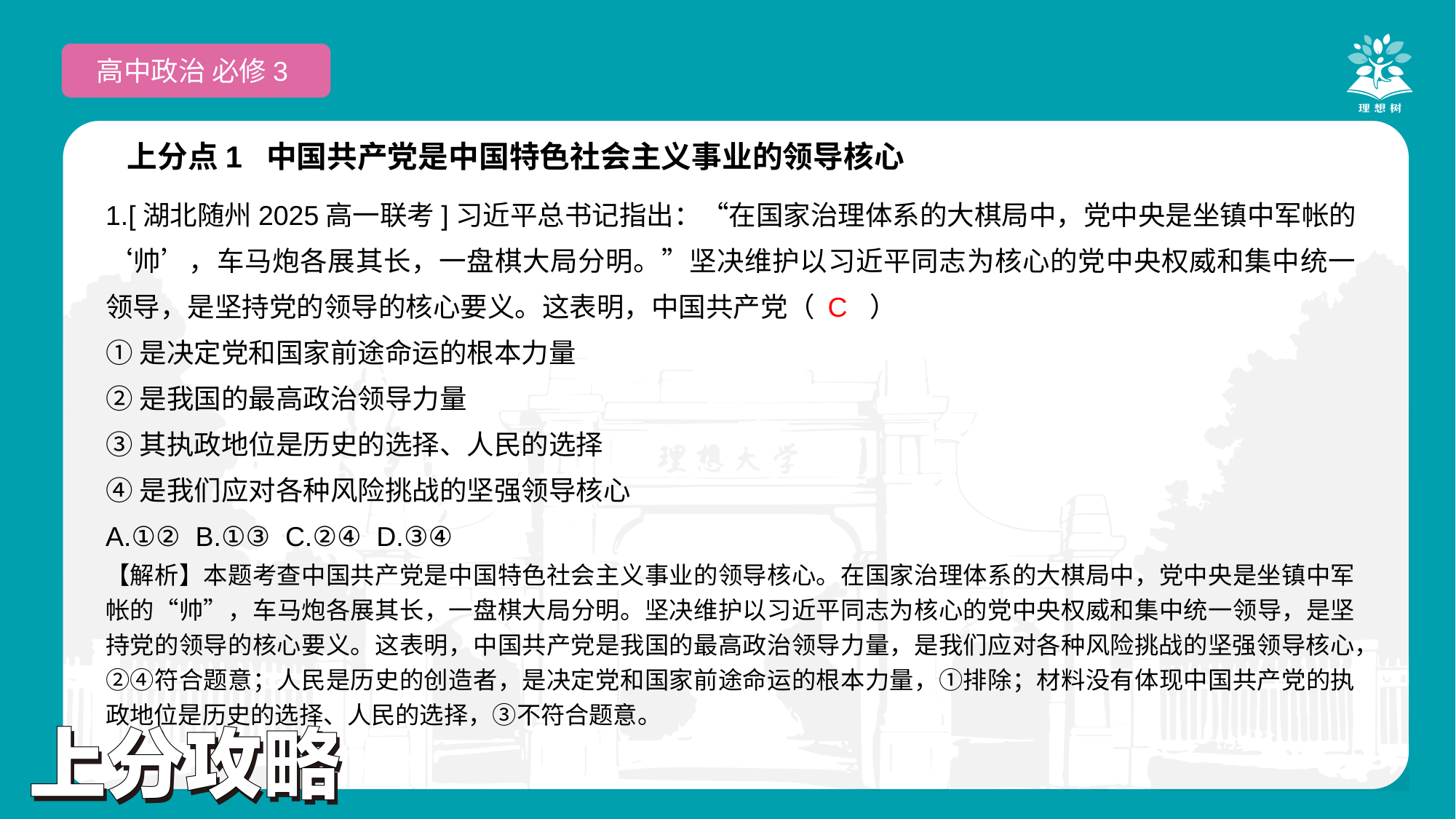

高中政治 必修3
上分点1  中国共产党是中国特色社会主义事业的领导核心
1.[湖北随州2025高一联考]习近平总书记指出：“在国家治理体系的大棋局中，党中央是坐镇中军帐的‘帅’，车马炮各展其长，一盘棋大局分明。”坚决维护以习近平同志为核心的党中央权威和集中统一领导，是坚持党的领导的核心要义。这表明，中国共产党（　　）
①是决定党和国家前途命运的根本力量
②是我国的最高政治领导力量
③其执政地位是历史的选择、人民的选择
④是我们应对各种风险挑战的坚强领导核心
A.①②  B.①③  C.②④  D.③④
 C
【解析】本题考查中国共产党是中国特色社会主义事业的领导核心。在国家治理体系的大棋局中，党中央是坐镇中军帐的“帅”，车马炮各展其长，一盘棋大局分明。坚决维护以习近平同志为核心的党中央权威和集中统一领导，是坚持党的领导的核心要义。这表明，中国共产党是我国的最高政治领导力量，是我们应对各种风险挑战的坚强领导核心，②④符合题意；人民是历史的创造者，是决定党和国家前途命运的根本力量，①排除；材料没有体现中国共产党的执政地位是历史的选择、人民的选择，③不符合题意。